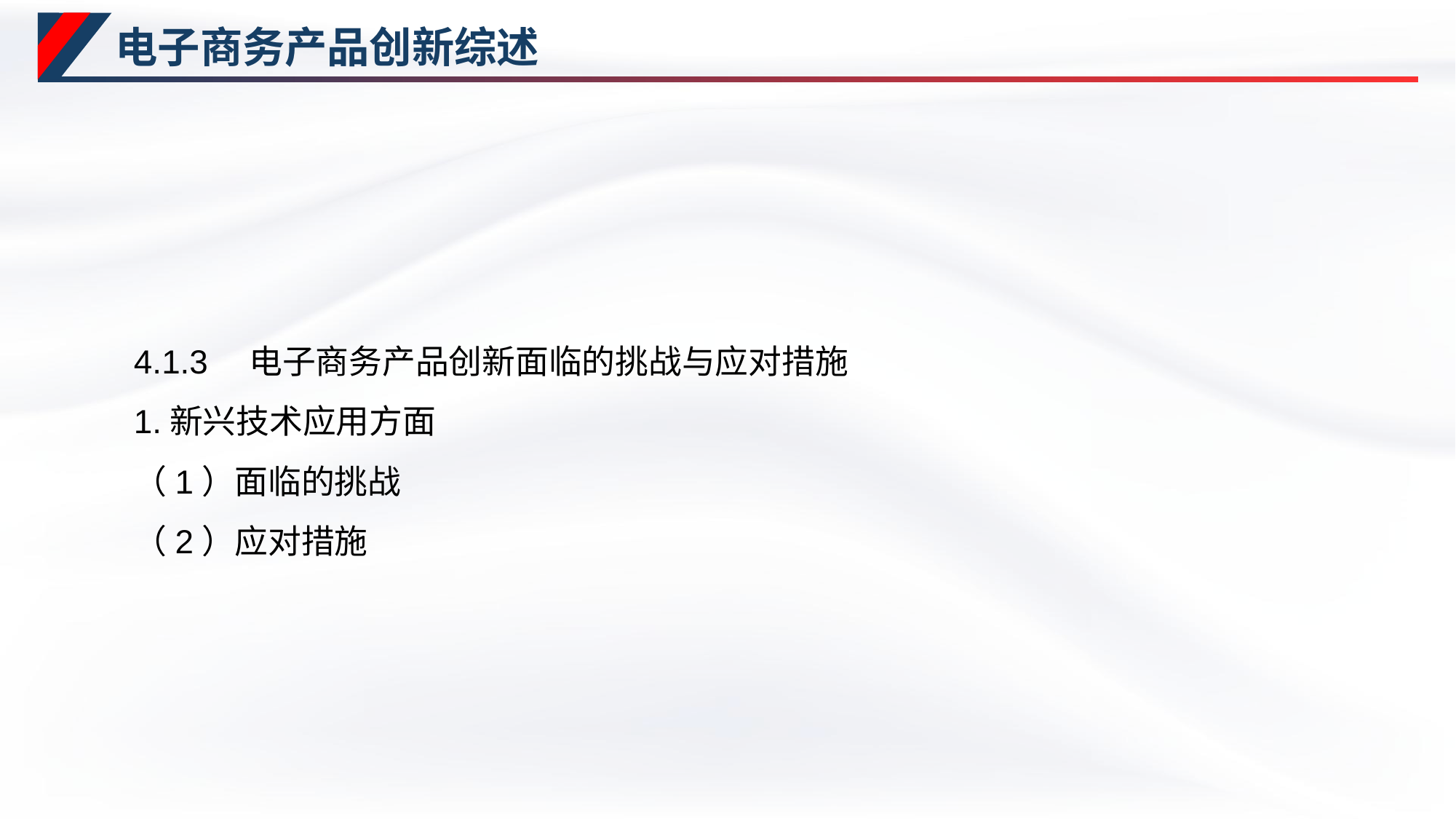

# 电子商务产品创新综述
4.1.3　电子商务产品创新面临的挑战与应对措施
1.新兴技术应用方面
（1）面临的挑战
（2）应对措施